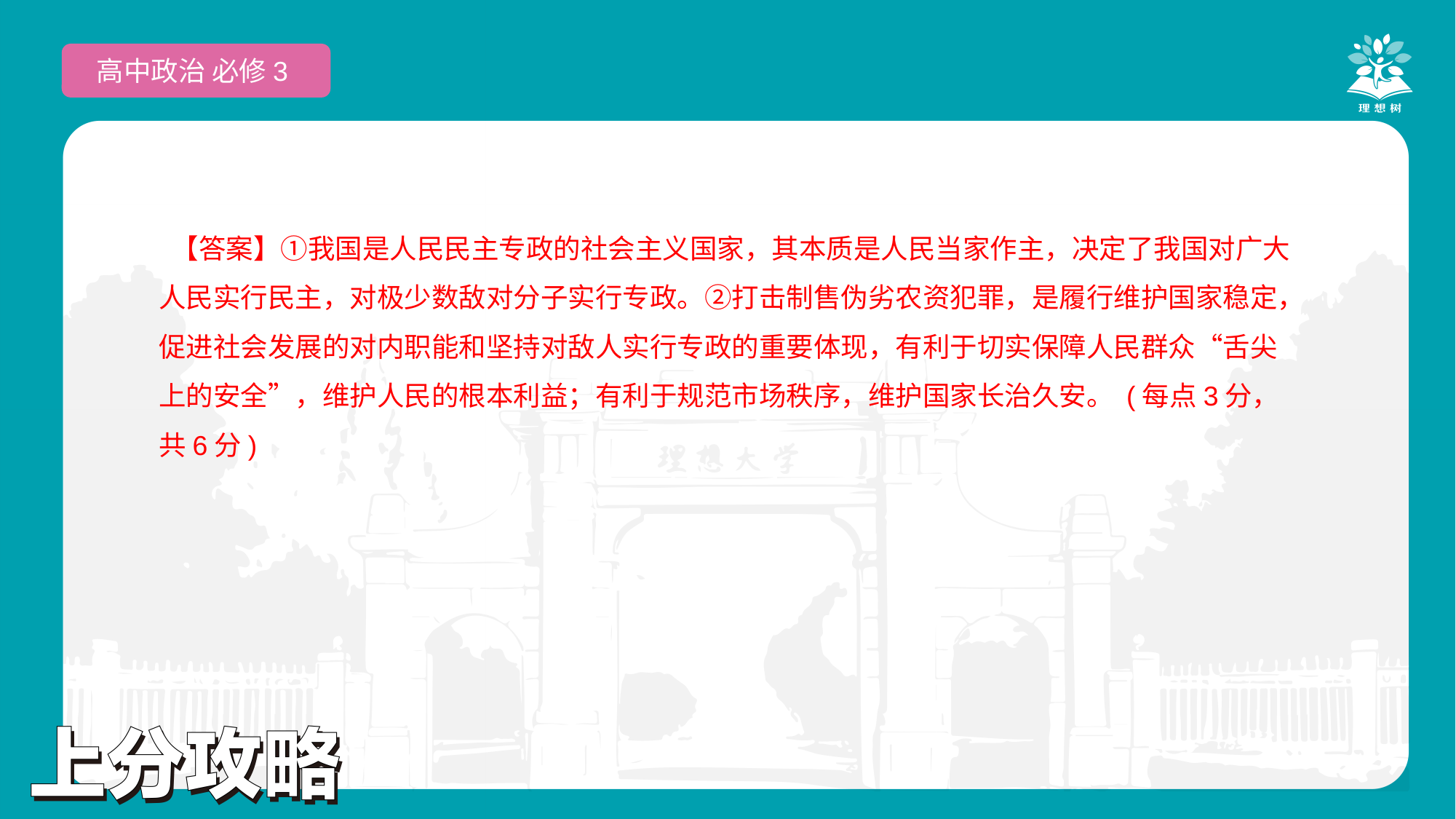

高中政治 必修3
 【答案】①我国是人民民主专政的社会主义国家，其本质是人民当家作主，决定了我国对广大人民实行民主，对极少数敌对分子实行专政。②打击制售伪劣农资犯罪，是履行维护国家稳定，促进社会发展的对内职能和坚持对敌人实行专政的重要体现，有利于切实保障人民群众“舌尖上的安全”，维护人民的根本利益；有利于规范市场秩序，维护国家长治久安。 (每点3分，共6分)